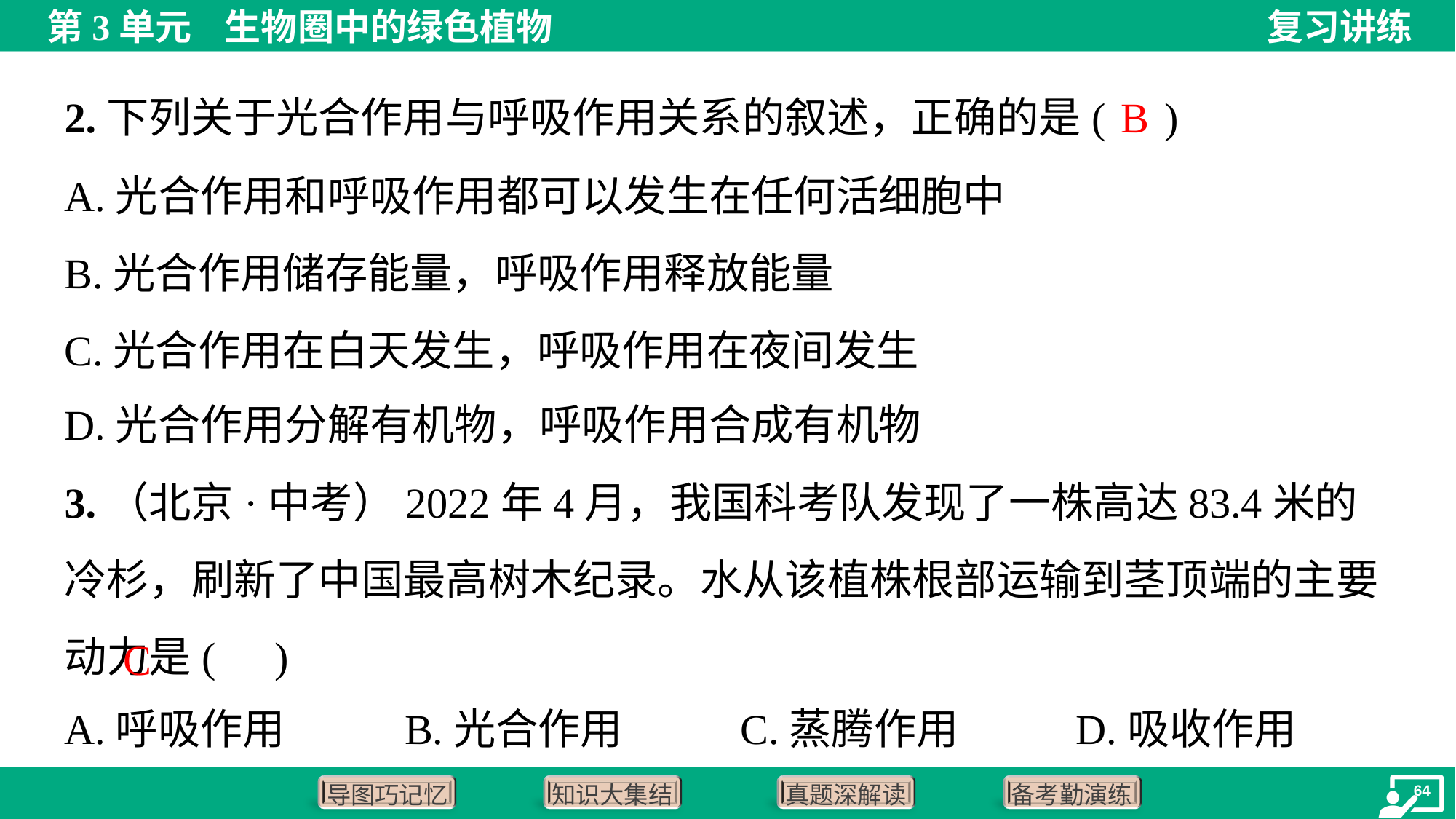

B
2.下列关于光合作用与呼吸作用关系的叙述，正确的是(     )
A.光合作用和呼吸作用都可以发生在任何活细胞中
B.光合作用储存能量，呼吸作用释放能量
C.光合作用在白天发生，呼吸作用在夜间发生
D.光合作用分解有机物，呼吸作用合成有机物
3.（北京·中考）2022年4月，我国科考队发现了一株高达83.4米的冷杉，刷新了中国最高树木纪录。水从该植株根部运输到茎顶端的主要动力是(     )
C
A.呼吸作用	B.光合作用	C.蒸腾作用	D.吸收作用